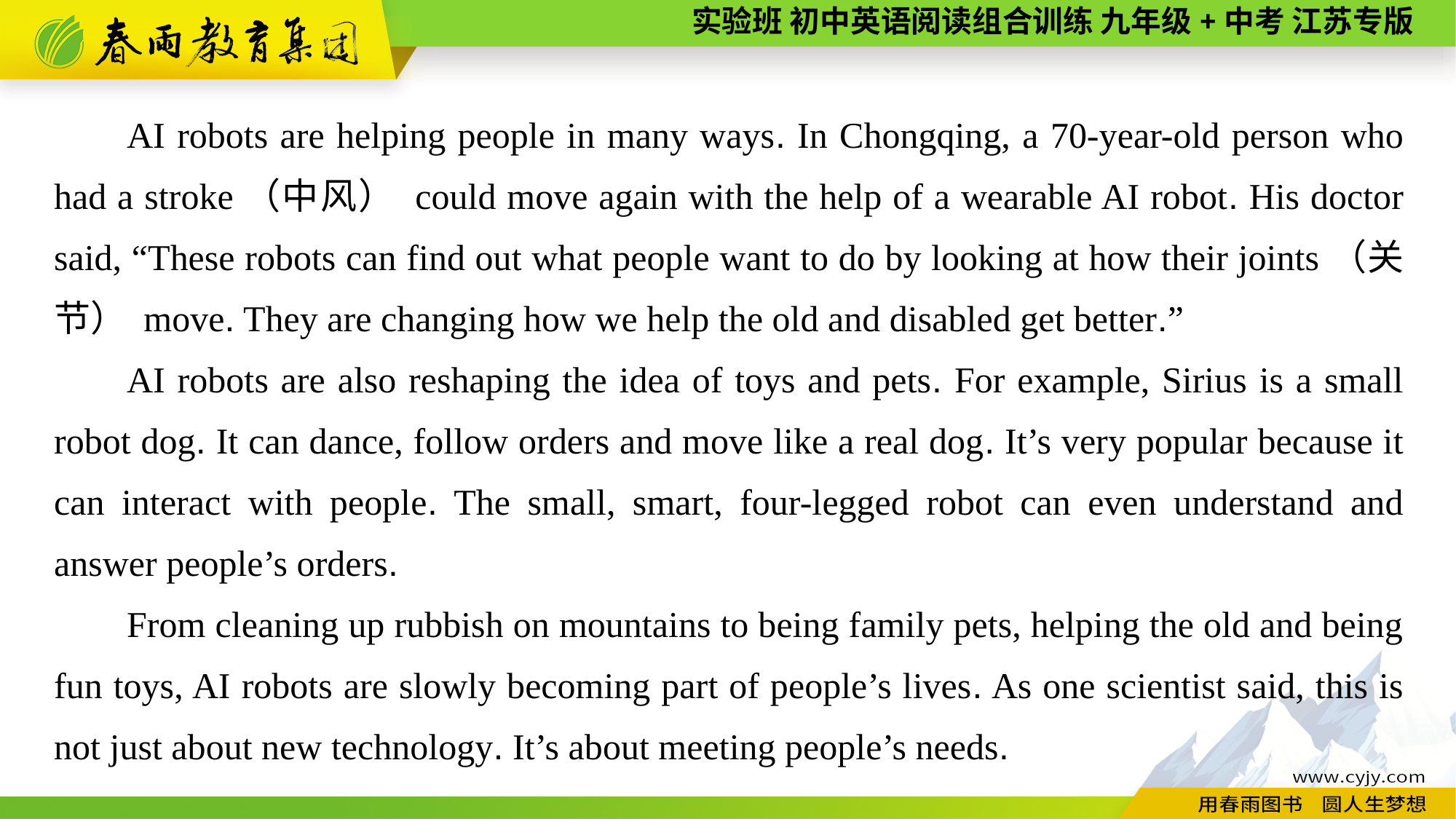

AI robots are helping people in many ways. In Chongqing, a 70-year-old person who had a stroke（中风） could move again with the help of a wearable AI robot. His doctor said, “These robots can find out what people want to do by looking at how their joints（关节） move. They are changing how we help the old and disabled get better.”
AI robots are also reshaping the idea of toys and pets. For example, Sirius is a small robot dog. It can dance, follow orders and move like a real dog. It’s very popular because it can interact with people. The small, smart, four-legged robot can even understand and answer people’s orders.
From cleaning up rubbish on mountains to being family pets, helping the old and being fun toys, AI robots are slowly becoming part of people’s lives. As one scientist said, this is not just about new technology. It’s about meeting people’s needs.